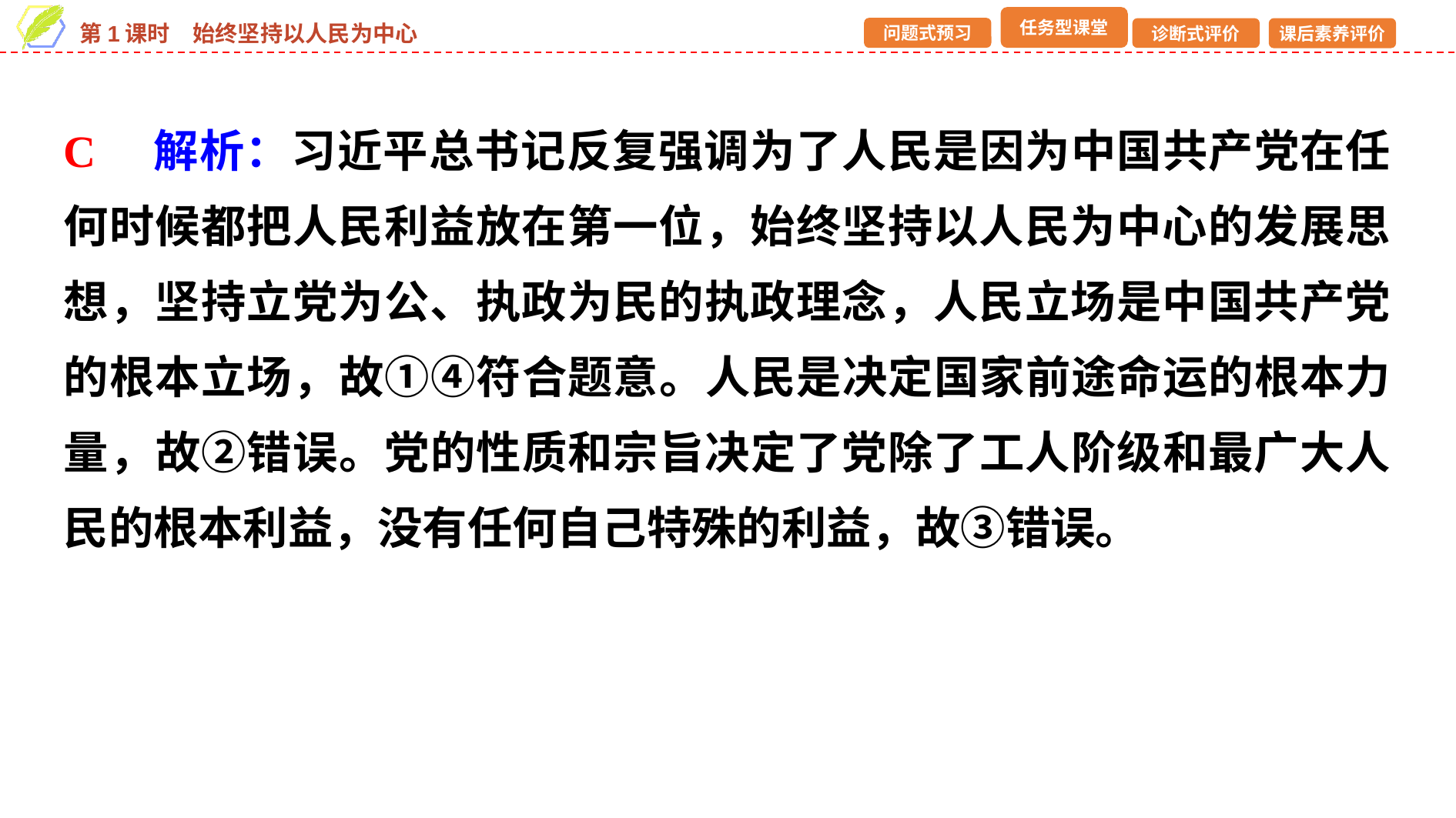

C　解析：习近平总书记反复强调为了人民是因为中国共产党在任何时候都把人民利益放在第一位，始终坚持以人民为中心的发展思想，坚持立党为公、执政为民的执政理念，人民立场是中国共产党的根本立场，故①④符合题意。人民是决定国家前途命运的根本力量，故②错误。党的性质和宗旨决定了党除了工人阶级和最广大人民的根本利益，没有任何自己特殊的利益，故③错误。